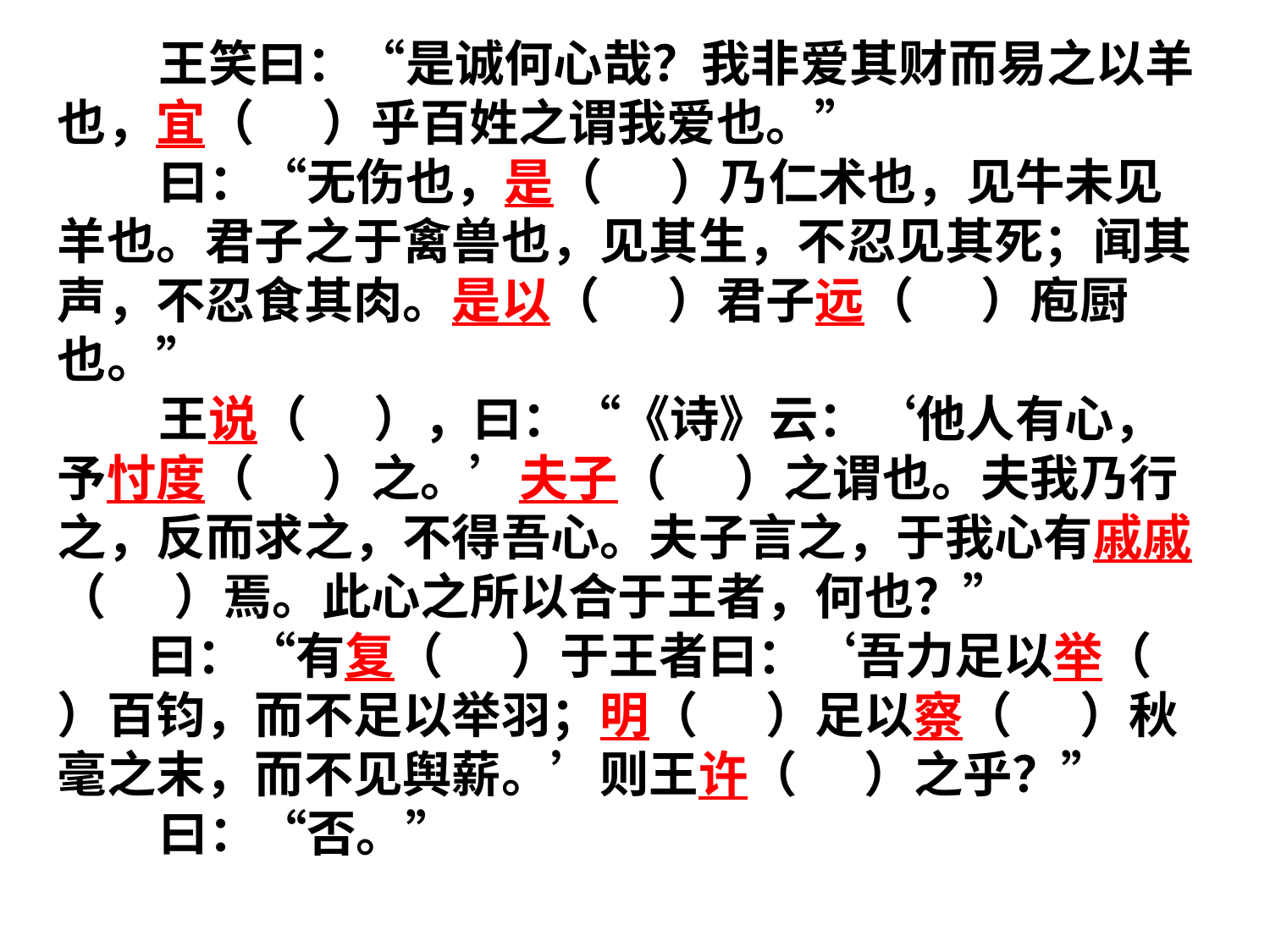

王笑曰：“是诚何心哉？我非爱其财而易之以羊也，宜（      ）乎百姓之谓我爱也。”
        曰：“无伤也，是（      ）乃仁术也，见牛未见羊也。君子之于禽兽也，见其生，不忍见其死；闻其声，不忍食其肉。是以（      ）君子远（      ）庖厨也。”
        王说（      ），曰：“《诗》云：‘他人有心，予忖度（      ）之。’夫子（      ）之谓也。夫我乃行之，反而求之，不得吾心。夫子言之，于我心有戚戚（      ）焉。此心之所以合于王者，何也？”
       曰：“有复（      ）于王者曰：‘吾力足以举（      ）百钧，而不足以举羽；明（      ）足以察（      ）秋毫之末，而不见舆薪。’则王许（      ）之乎？”
        曰：“否。”